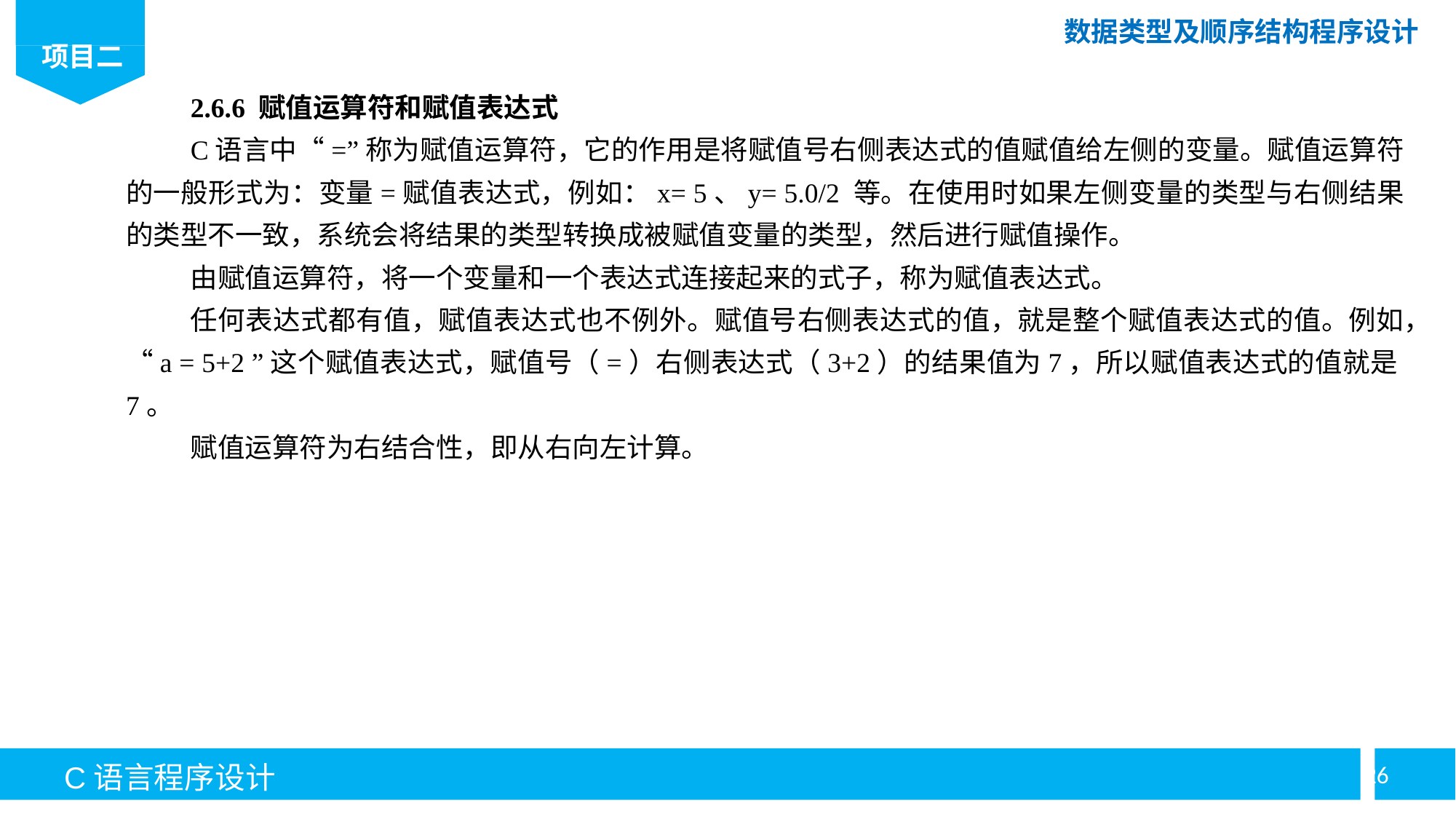

2.6.6 赋值运算符和赋值表达式
C语言中“=”称为赋值运算符，它的作用是将赋值号右侧表达式的值赋值给左侧的变量。赋值运算符的一般形式为：变量=赋值表达式，例如：x= 5、y= 5.0/2 等。在使用时如果左侧变量的类型与右侧结果的类型不一致，系统会将结果的类型转换成被赋值变量的类型，然后进行赋值操作。
由赋值运算符，将一个变量和一个表达式连接起来的式子，称为赋值表达式。
任何表达式都有值，赋值表达式也不例外。赋值号右侧表达式的值，就是整个赋值表达式的值。例如，“a = 5+2 ”这个赋值表达式，赋值号（=）右侧表达式（3+2）的结果值为7，所以赋值表达式的值就是7。
赋值运算符为右结合性，即从右向左计算。